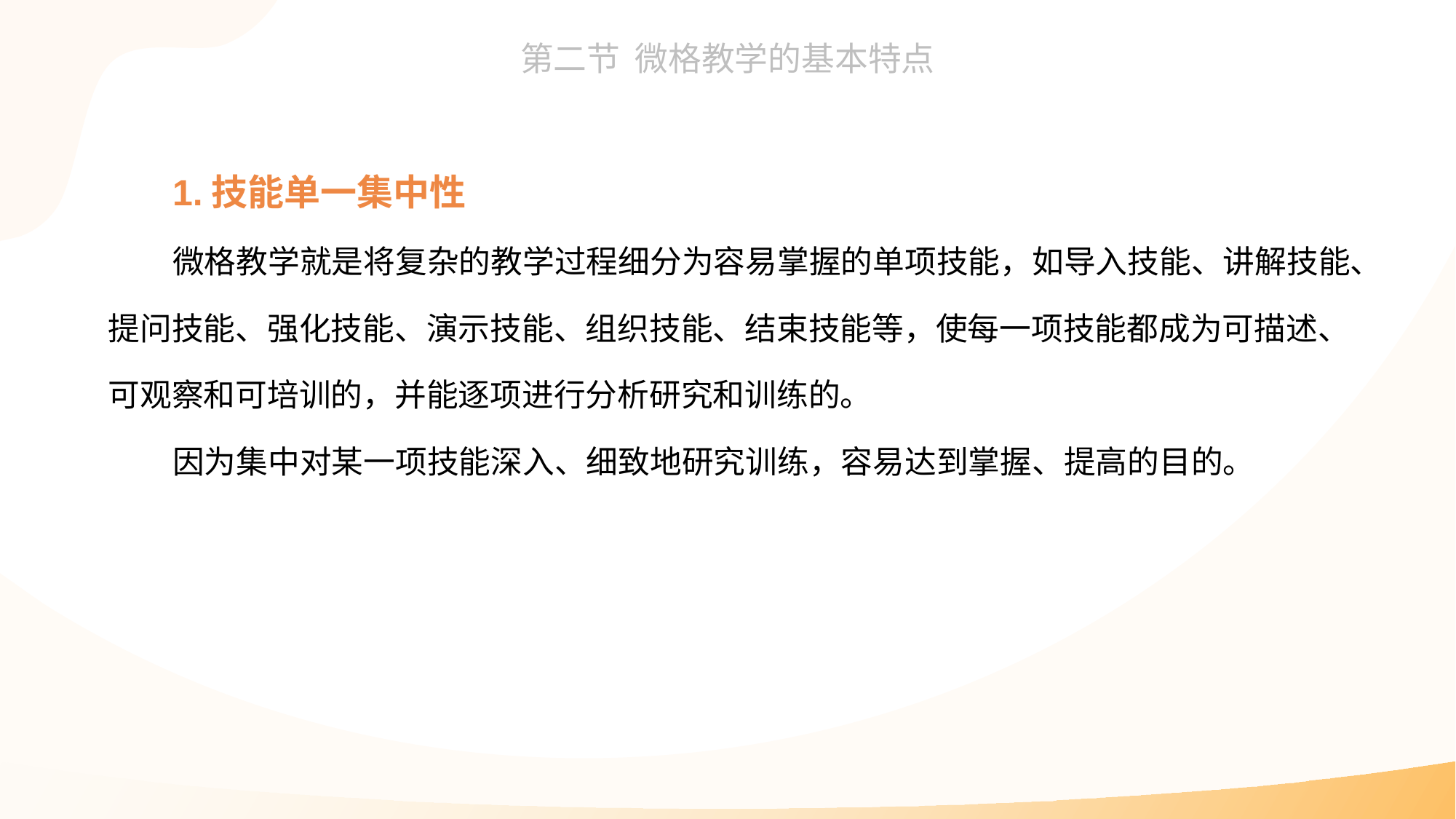

1.技能单一集中性
微格教学就是将复杂的教学过程细分为容易掌握的单项技能，如导入技能、讲解技能、提问技能、强化技能、演示技能、组织技能、结束技能等，使每一项技能都成为可描述、可观察和可培训的，并能逐项进行分析研究和训练的。
因为集中对某一项技能深入、细致地研究训练，容易达到掌握、提高的目的。